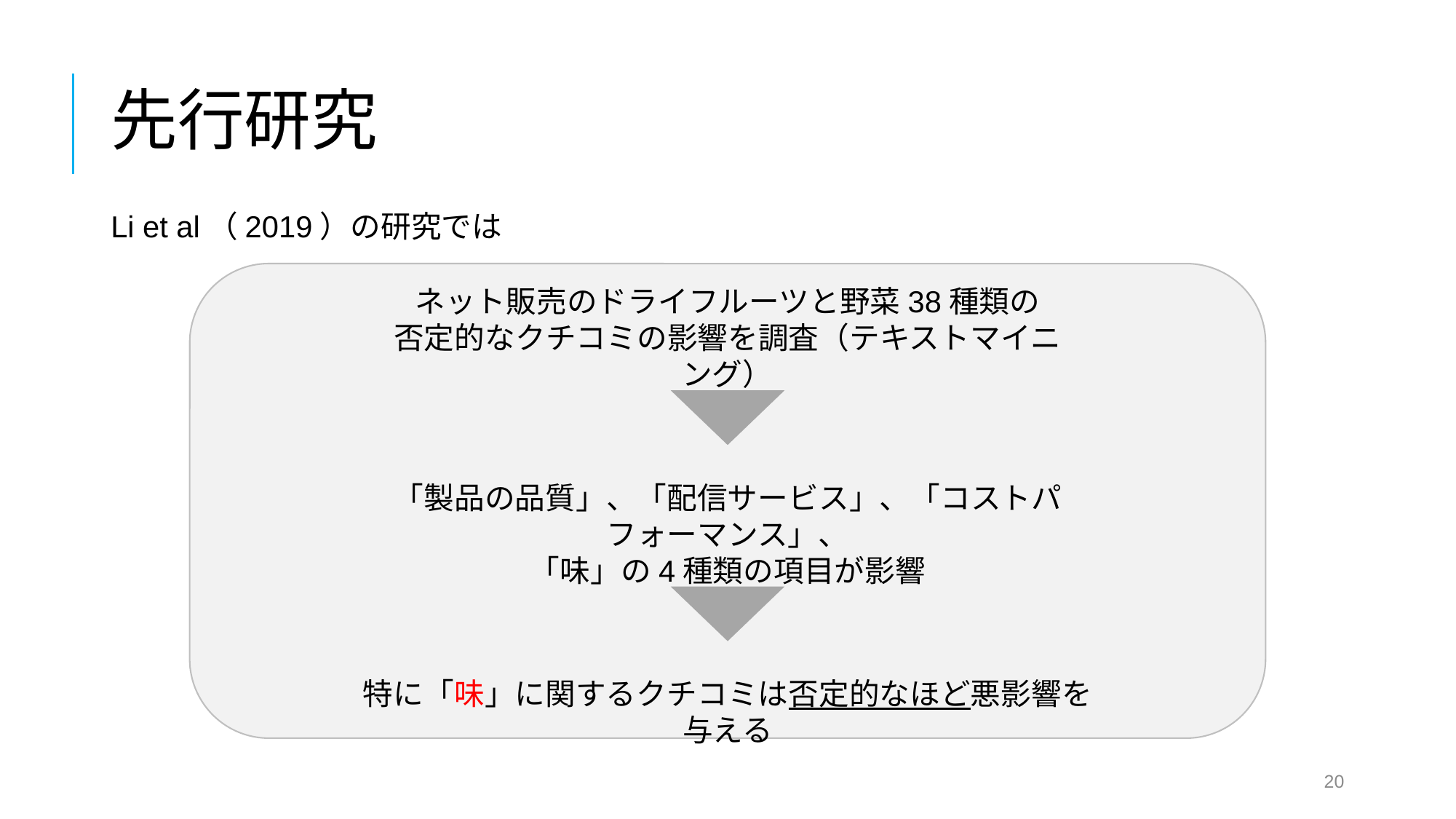

# 先行研究
Li et al（2019）の研究では

ネット販売のドライフルーツと野菜38種類の
否定的なクチコミの影響を調査（テキストマイニング）

「製品の品質」、「配信サービス」、「コストパフォーマンス」、
「味」の4種類の項目が影響

特に「味」に関するクチコミは否定的なほど悪影響を与える
20